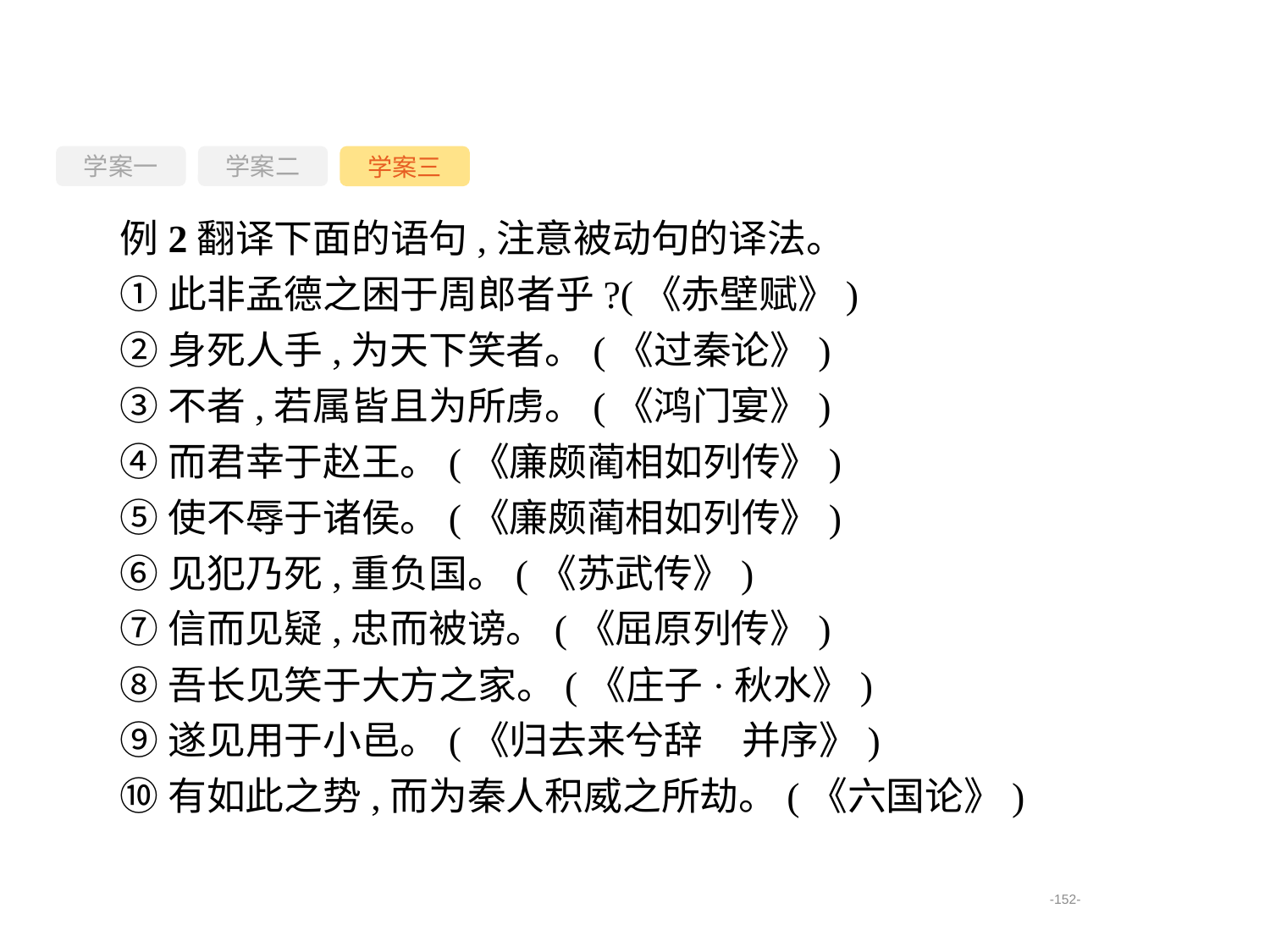

学案一
学案三
学案二
例2翻译下面的语句,注意被动句的译法。
①此非孟德之困于周郎者乎?(《赤壁赋》)
②身死人手,为天下笑者。(《过秦论》)
③不者,若属皆且为所虏。(《鸿门宴》)
④而君幸于赵王。(《廉颇蔺相如列传》)
⑤使不辱于诸侯。(《廉颇蔺相如列传》)
⑥见犯乃死,重负国。(《苏武传》)
⑦信而见疑,忠而被谤。(《屈原列传》)
⑧吾长见笑于大方之家。(《庄子·秋水》)
⑨遂见用于小邑。(《归去来兮辞　并序》)
⑩有如此之势,而为秦人积威之所劫。(《六国论》)
-152-